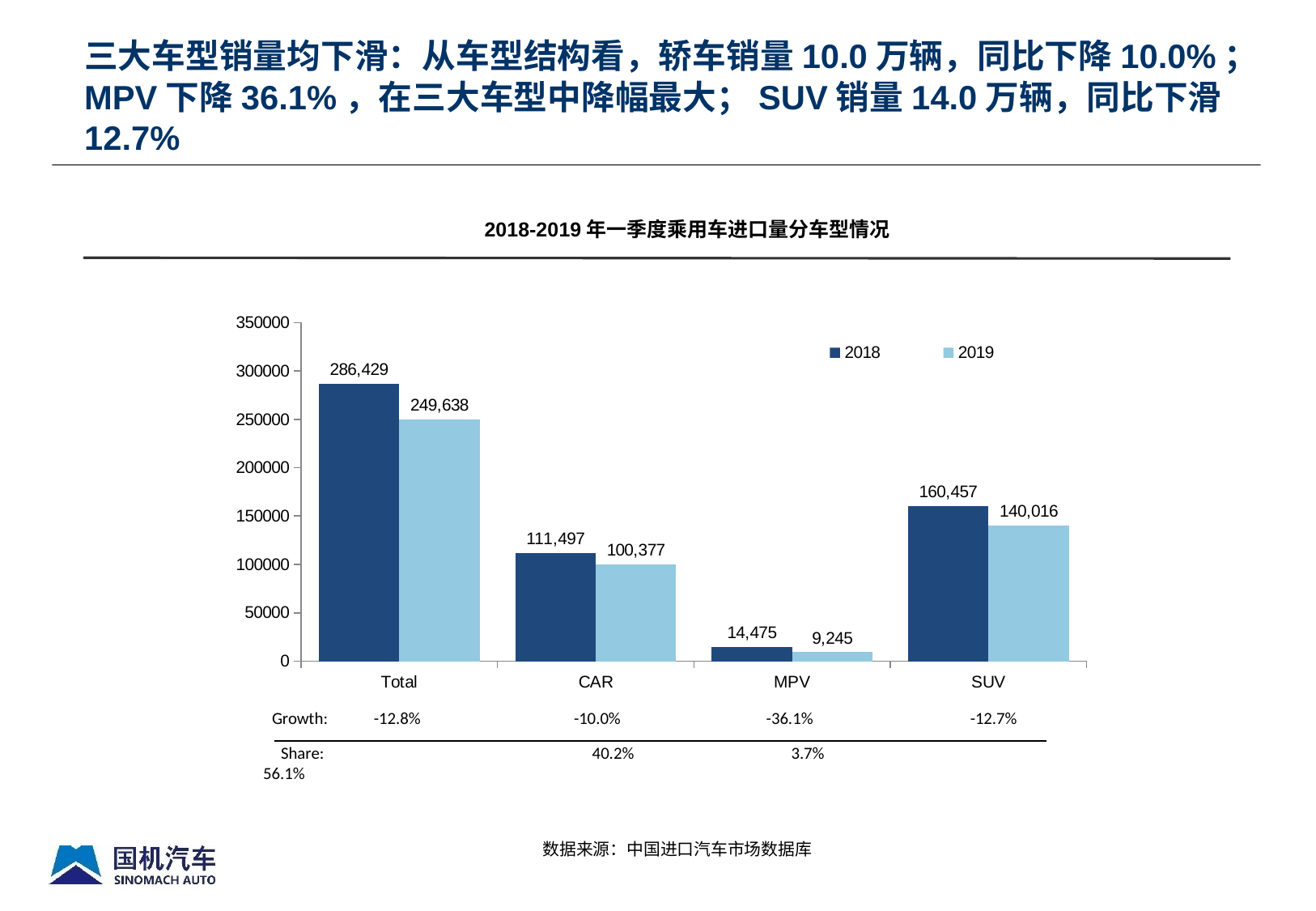

三大车型销量均下滑：从车型结构看，轿车销量10.0万辆，同比下降10.0%； MPV下降36.1%，在三大车型中降幅最大；SUV销量14.0万辆，同比下滑12.7%
2018-2019年一季度乘用车进口量分车型情况

### Chart

| Category | 2018 | 2019 |
|---|---|---|
| Total | 286429.0 | 249638.0 |
| CAR | 111497.0 | 100377.0 |
| MPV | 14475.0 | 9245.0 |
| SUV | 160457.0 | 140016.0 |
Growth:            -12.8%                                        -10.0%                                      -36.1%                                         -12.7%

Share:                                                                      40.2%                                         3.7%                                         56.1%
数据来源：中国进口汽车市场数据库